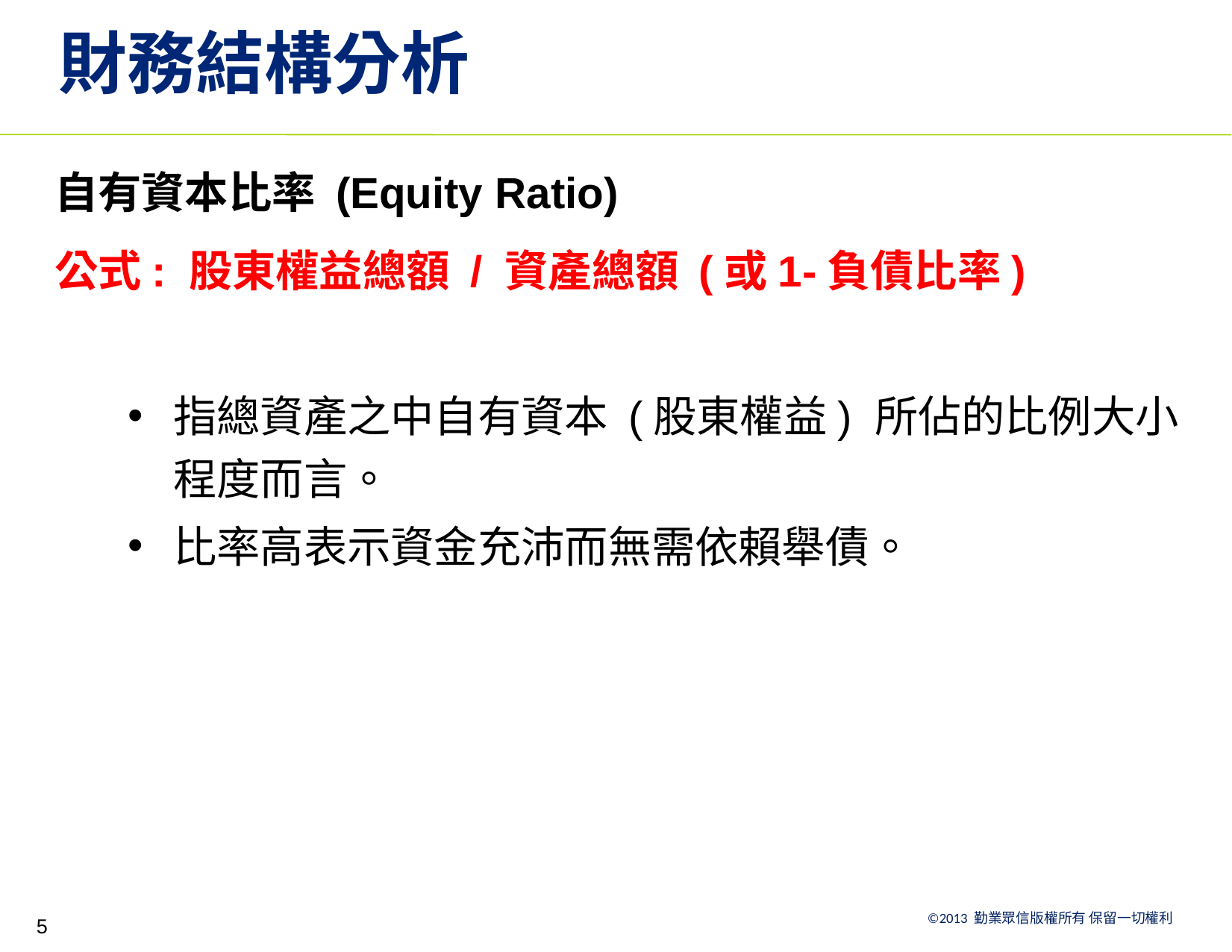

# 財務結構分析
自有資本比率 (Equity Ratio)
公式: 股東權益總額 / 資產總額 (或1-負債比率)

指總資產之中自有資本 (股東權益) 所佔的比例大小程度而言。
比率高表示資金充沛而無需依賴舉債。

5